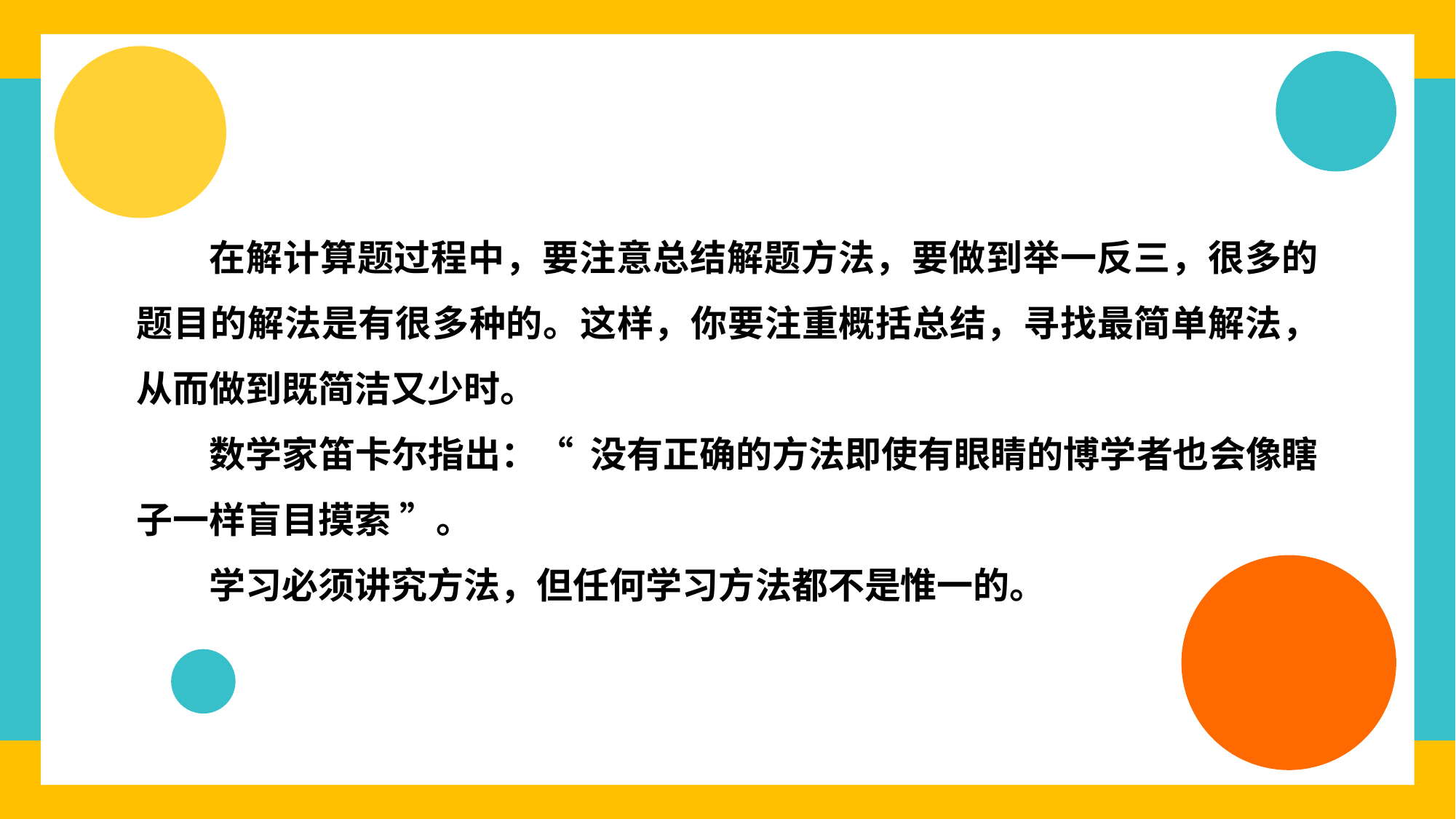

在解计算题过程中，要注意总结解题方法，要做到举一反三，很多的题目的解法是有很多种的。这样，你要注重概括总结，寻找最简单解法，从而做到既简洁又少时。
数学家笛卡尔指出：“  没有正确的方法即使有眼睛的博学者也会像瞎子一样盲目摸索 ”。
学习必须讲究方法，但任何学习方法都不是惟一的。